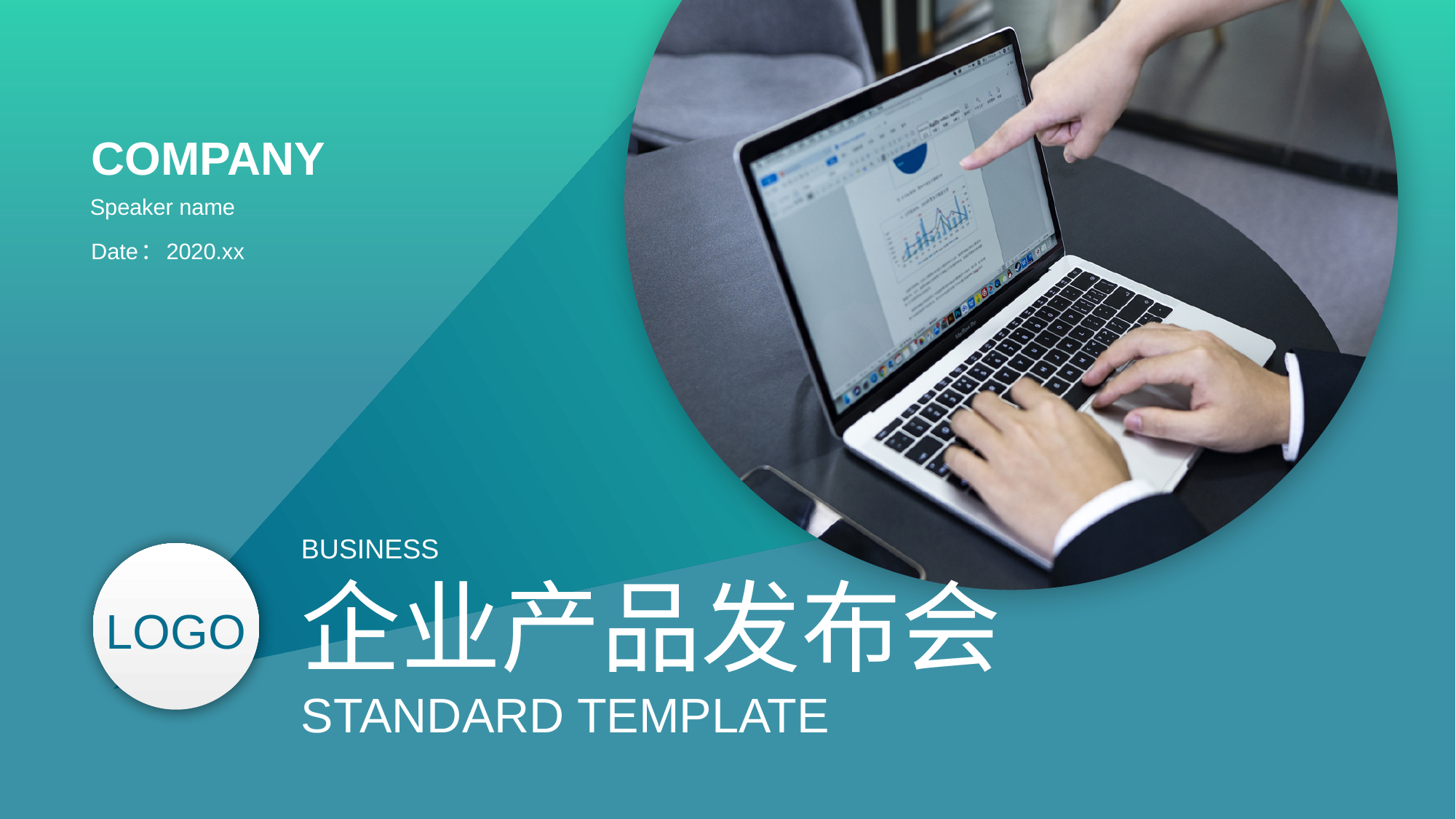

COMPANY
Speaker name
Date：2020.xx
BUSINESS
企业产品发布会
STANDARD TEMPLATE

LOGO